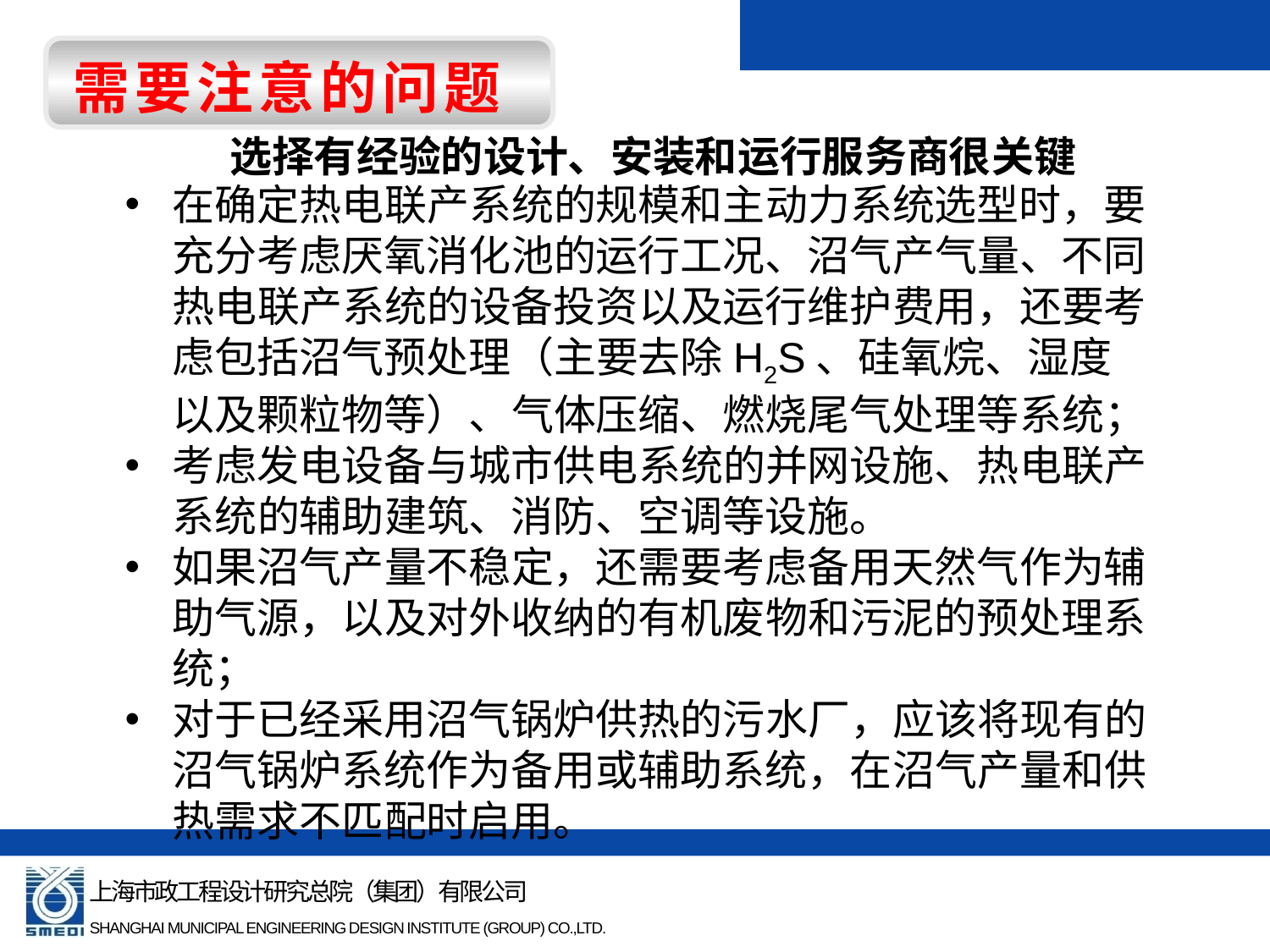

需要注意的问题
选择有经验的设计、安装和运行服务商很关键
在确定热电联产系统的规模和主动力系统选型时，要充分考虑厌氧消化池的运行工况、沼气产气量、不同热电联产系统的设备投资以及运行维护费用，还要考虑包括沼气预处理（主要去除H2S、硅氧烷、湿度以及颗粒物等）、气体压缩、燃烧尾气处理等系统；
考虑发电设备与城市供电系统的并网设施、热电联产系统的辅助建筑、消防、空调等设施。
如果沼气产量不稳定，还需要考虑备用天然气作为辅助气源，以及对外收纳的有机废物和污泥的预处理系统；
对于已经采用沼气锅炉供热的污水厂，应该将现有的沼气锅炉系统作为备用或辅助系统，在沼气产量和供热需求不匹配时启用。